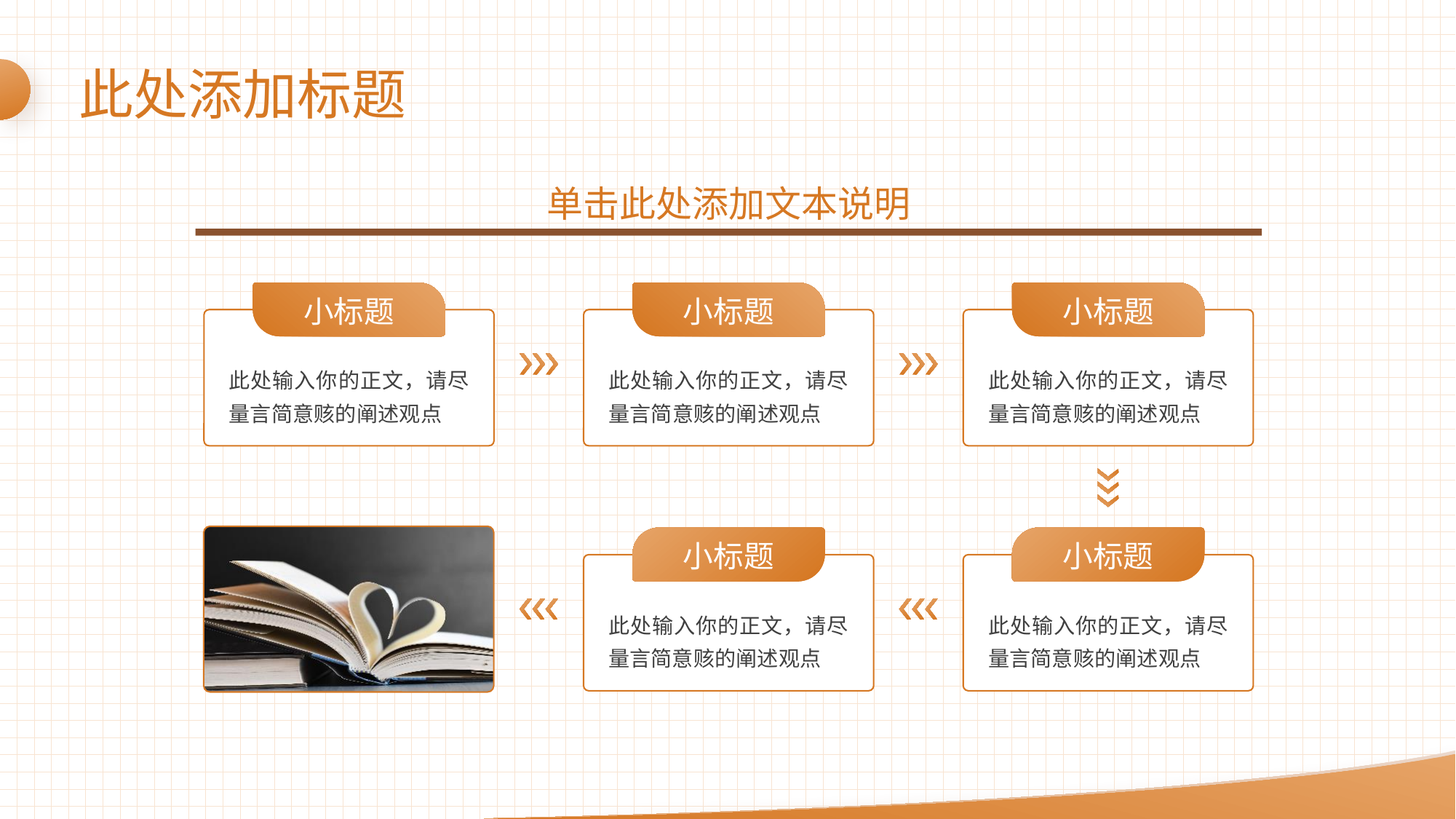

此处添加标题

单击此处添加文本说明

小标题

此处输入你的正文，请尽量言简意赅的阐述观点

小标题

此处输入你的正文，请尽量言简意赅的阐述观点

小标题

此处输入你的正文，请尽量言简意赅的阐述观点

小标题

此处输入你的正文，请尽量言简意赅的阐述观点

小标题

此处输入你的正文，请尽量言简意赅的阐述观点